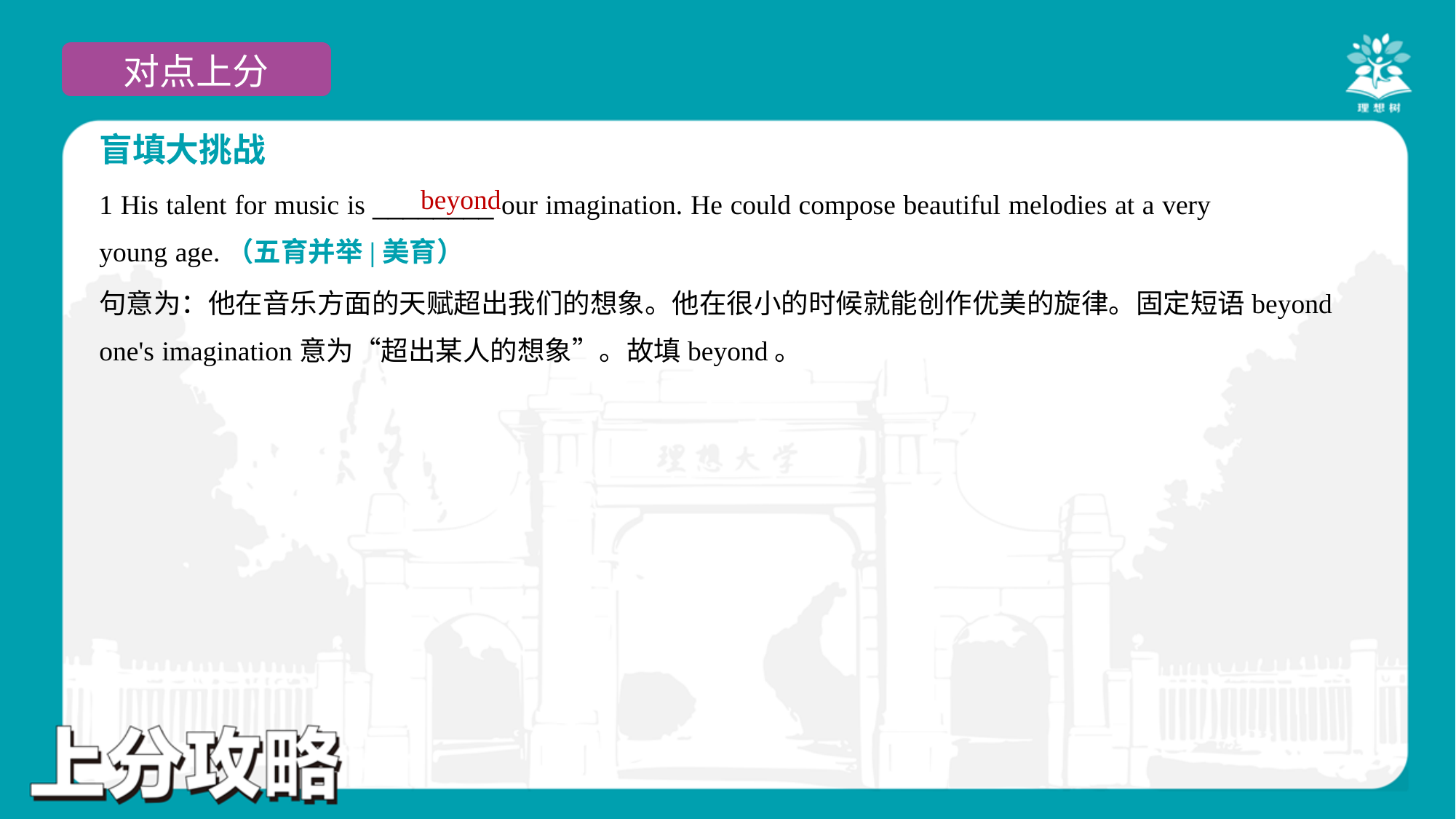

盲填大挑战
beyond
1 His talent for music is ________ our imagination. He could compose beautiful melodies at a very
young age.（五育并举|美育）
句意为：他在音乐方面的天赋超出我们的想象。他在很小的时候就能创作优美的旋律。固定短语beyond
one's imagination意为“超出某人的想象”。故填beyond。